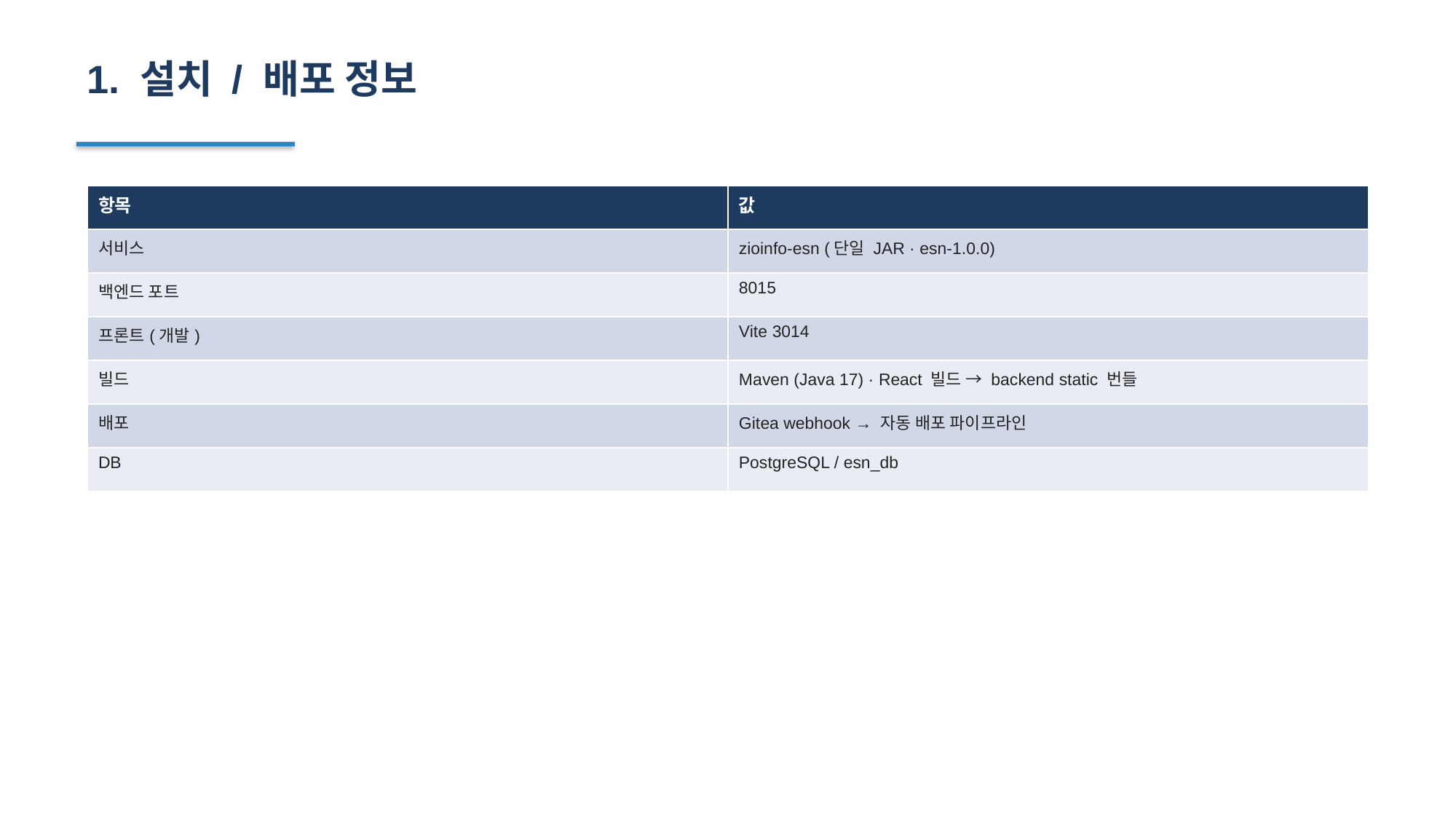

1. 설치 / 배포 정보

| 항목 | 값 |
| --- | --- |
| 서비스 | zioinfo-esn (단일 JAR · esn-1.0.0) |
| 백엔드 포트 | 8015 |
| 프론트(개발) | Vite 3014 |
| 빌드 | Maven (Java 17) · React 빌드 → backend static 번들 |
| 배포 | Gitea webhook → 자동 배포 파이프라인 |
| DB | PostgreSQL / esn\_db |